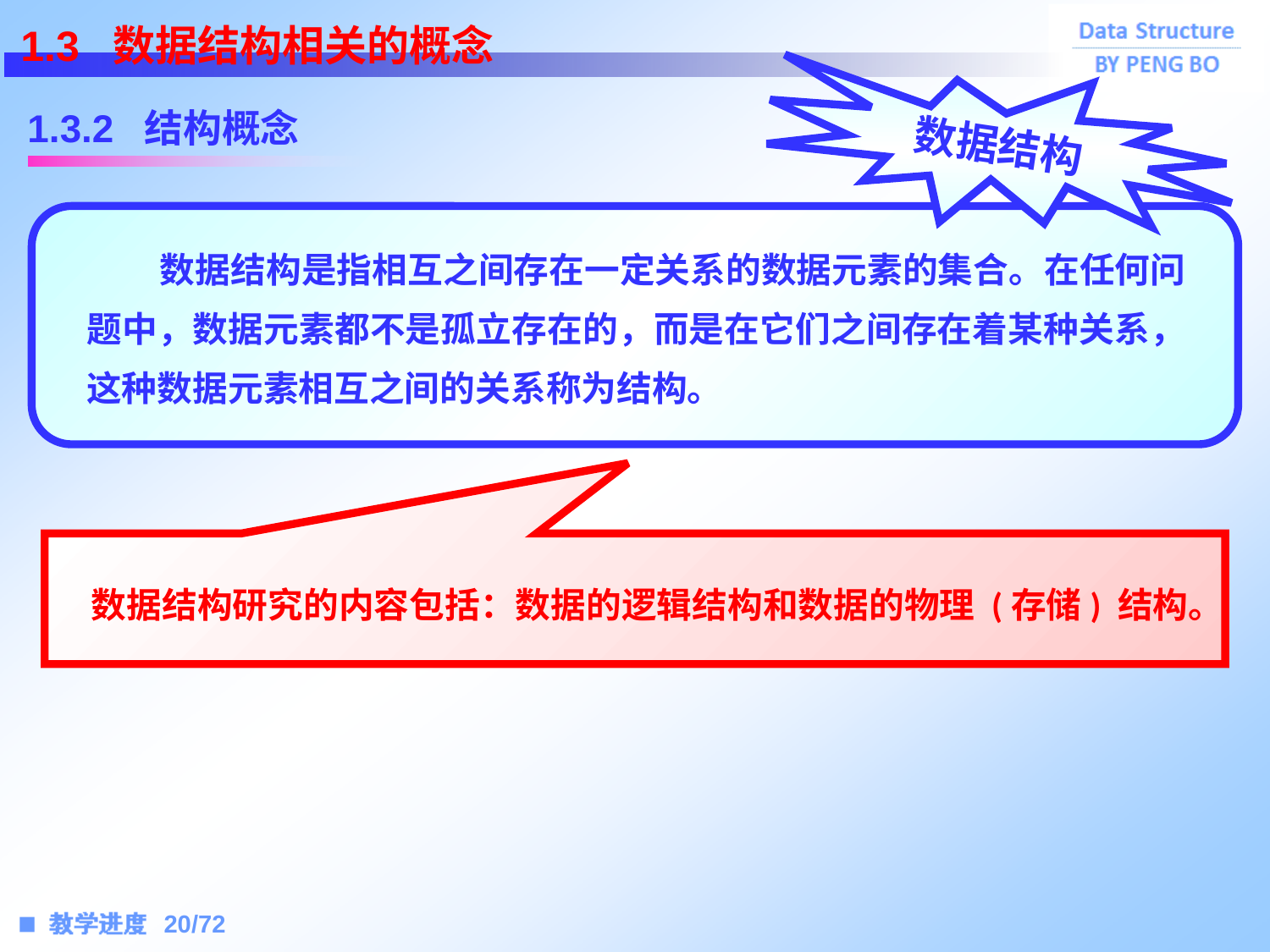

1.3  数据结构相关的概念

数据结构
1.3.2  结构概念

        数据结构是指相互之间存在一定关系的数据元素的集合。在任何问题中，数据元素都不是孤立存在的，而是在它们之间存在着某种关系，这种数据元素相互之间的关系称为结构。

数据结构研究的内容包括：数据的逻辑结构和数据的物理 (存储) 结构。